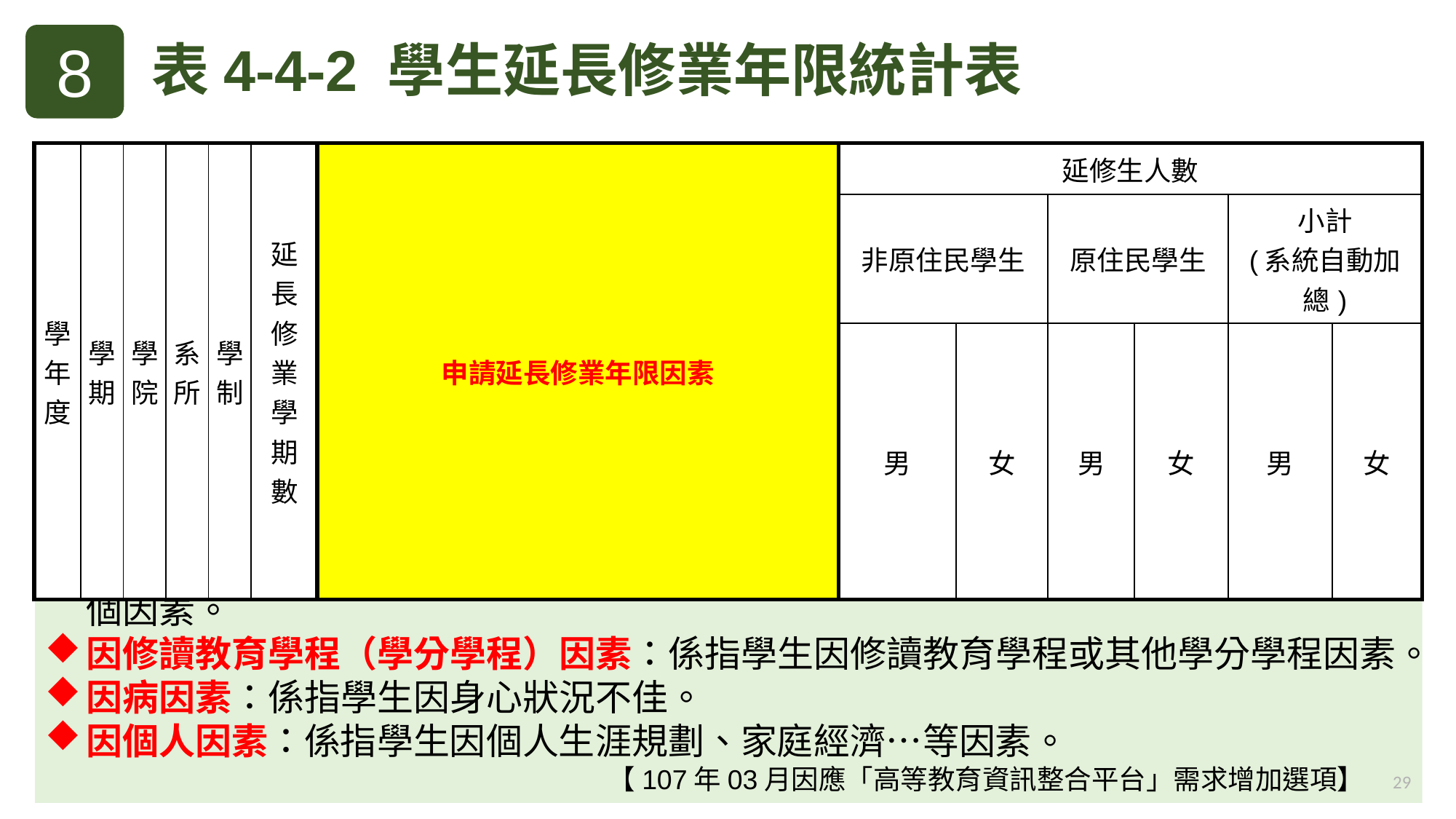

8

表4-4-2 學生延長修業年限統計表
| 學年度 | 學期 | 學院 | 系所 | 學制 | 延長修業學期數 | 申請延長修業年限因素 | 延修生人數 |  |  |  |  |  |
| --- | --- | --- | --- | --- | --- | --- | --- | --- | --- | --- | --- | --- |
|  |  |  |  |  |  |  | 非原住民學生 |  | 原住民學生 |  | 小計 (系統自動加總) |  |
|  |  |  |  |  |  |  | 男 | 女 | 男 | 女 | 男 | 女 |

【新增選項】：申請延長修業年限因素
新增「因修讀教育學程（學分學程）因素」、「因病因素」及「因個人因素」等三
    個因素。
因修讀教育學程（學分學程）因素：係指學生因修讀教育學程或其他學分學程因素。
因病因素：係指學生因身心狀況不佳。
因個人因素：係指學生因個人生涯規劃、家庭經濟…等因素。
                                                                                          【107年03月因應「高等教育資訊整合平台」需求增加選項】

29